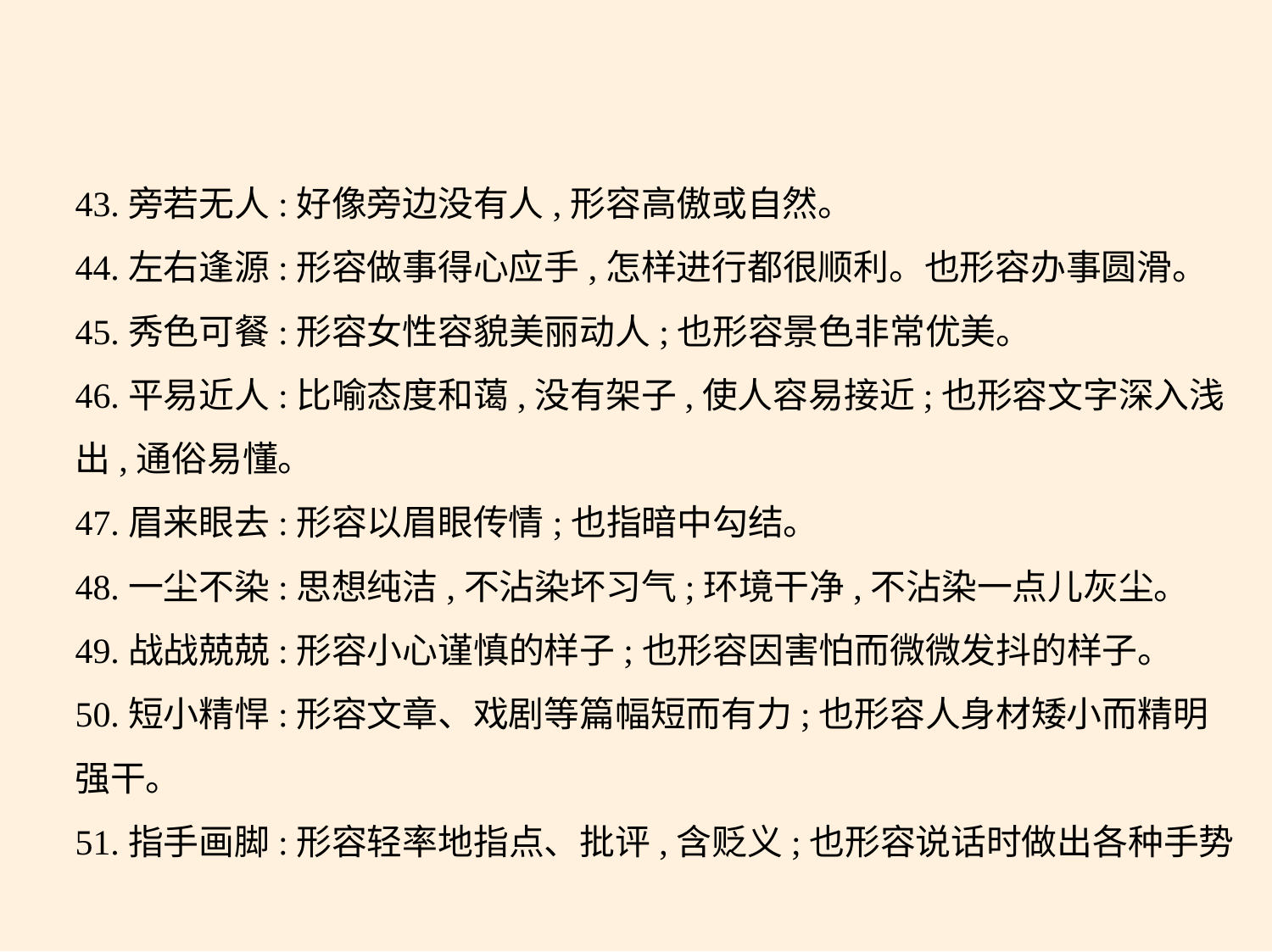

43.旁若无人:好像旁边没有人,形容高傲或自然。
44.左右逢源:形容做事得心应手,怎样进行都很顺利。也形容办事圆滑。
45.秀色可餐:形容女性容貌美丽动人;也形容景色非常优美。
46.平易近人:比喻态度和蔼,没有架子,使人容易接近;也形容文字深入浅
出,通俗易懂。
47.眉来眼去:形容以眉眼传情;也指暗中勾结。
48.一尘不染:思想纯洁,不沾染坏习气;环境干净,不沾染一点儿灰尘。
49.战战兢兢:形容小心谨慎的样子;也形容因害怕而微微发抖的样子。
50.短小精悍:形容文章、戏剧等篇幅短而有力;也形容人身材矮小而精明
强干。
51.指手画脚:形容轻率地指点、批评,含贬义;也形容说话时做出各种手势